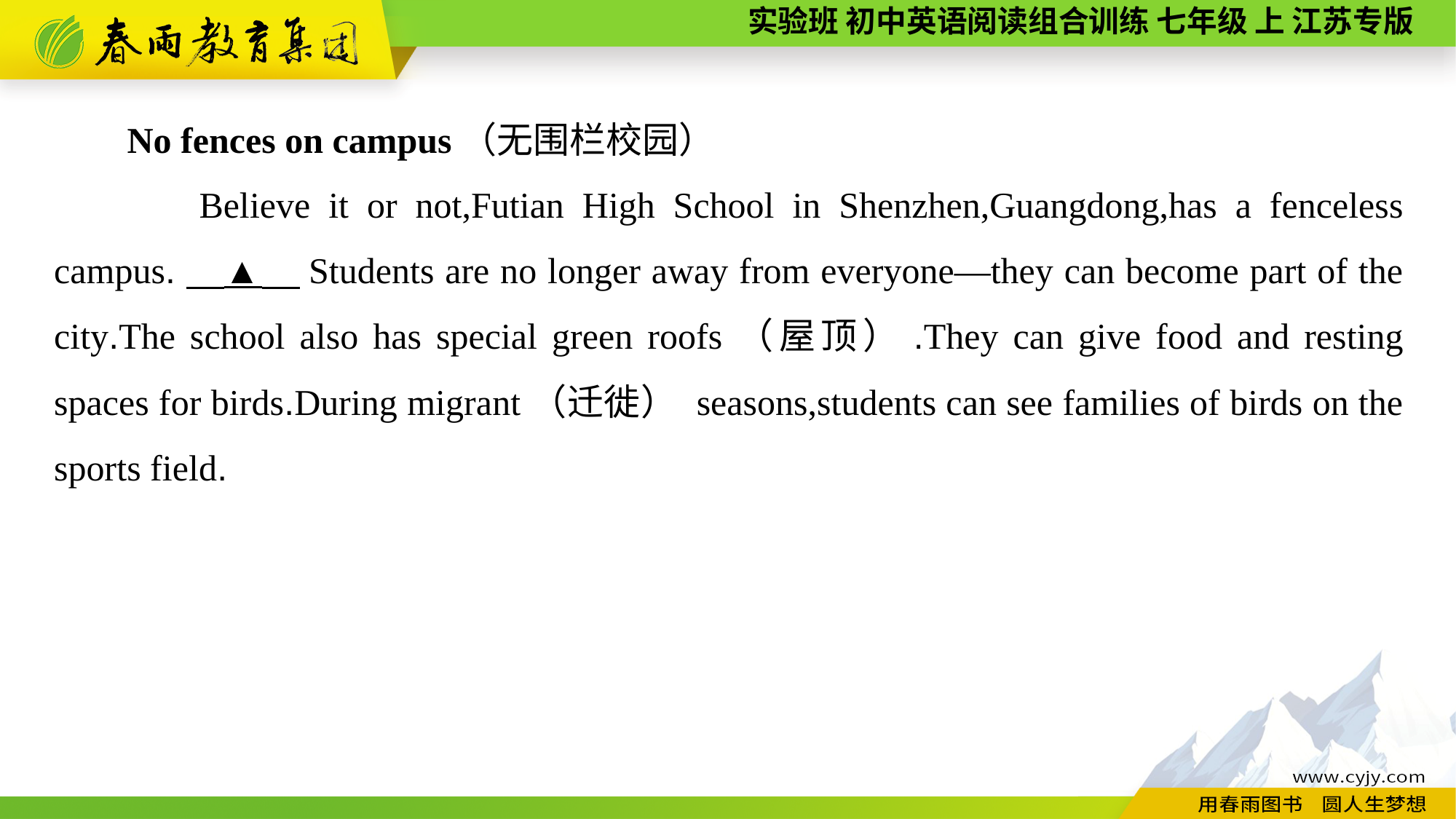

No fences on campus（无围栏校园）
        Believe it or not,Futian High School in Shenzhen,Guangdong,has a fenceless campus.　▲　Students are no longer away from everyone—they can become part of the city.The school also has special green roofs（屋顶）.They can give food and resting spaces for birds.During migrant（迁徙） seasons,students can see families of birds on the sports field.